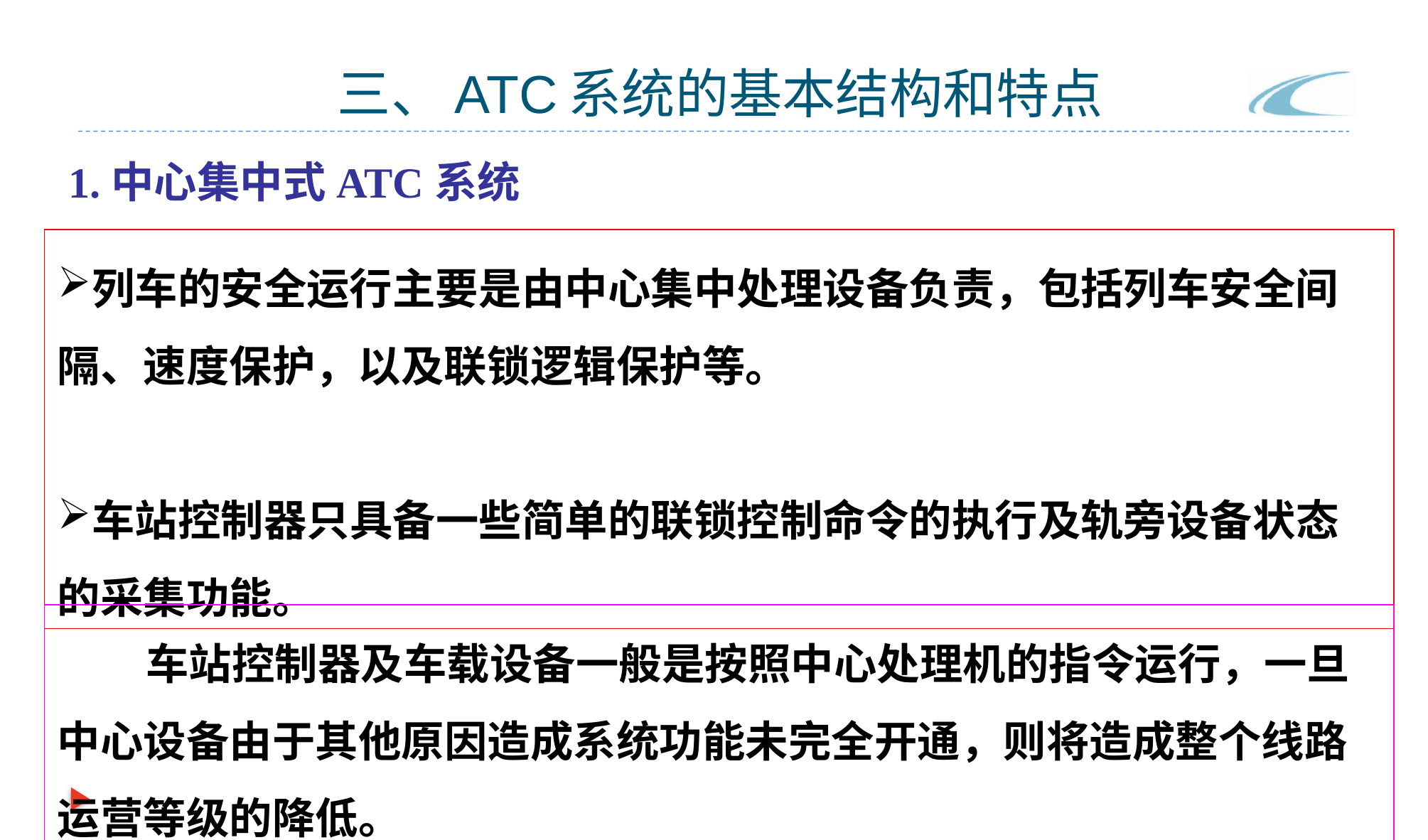

# 三、ATC系统的基本结构和特点
1.中心集中式ATC系统
列车的安全运行主要是由中心集中处理设备负责，包括列车安全间隔、速度保护，以及联锁逻辑保护等。

车站控制器只具备一些简单的联锁控制命令的执行及轨旁设备状态的采集功能。
        车站控制器及车载设备一般是按照中心处理机的指令运行，一旦中心设备由于其他原因造成系统功能未完全开通，则将造成整个线路运营等级的降低。